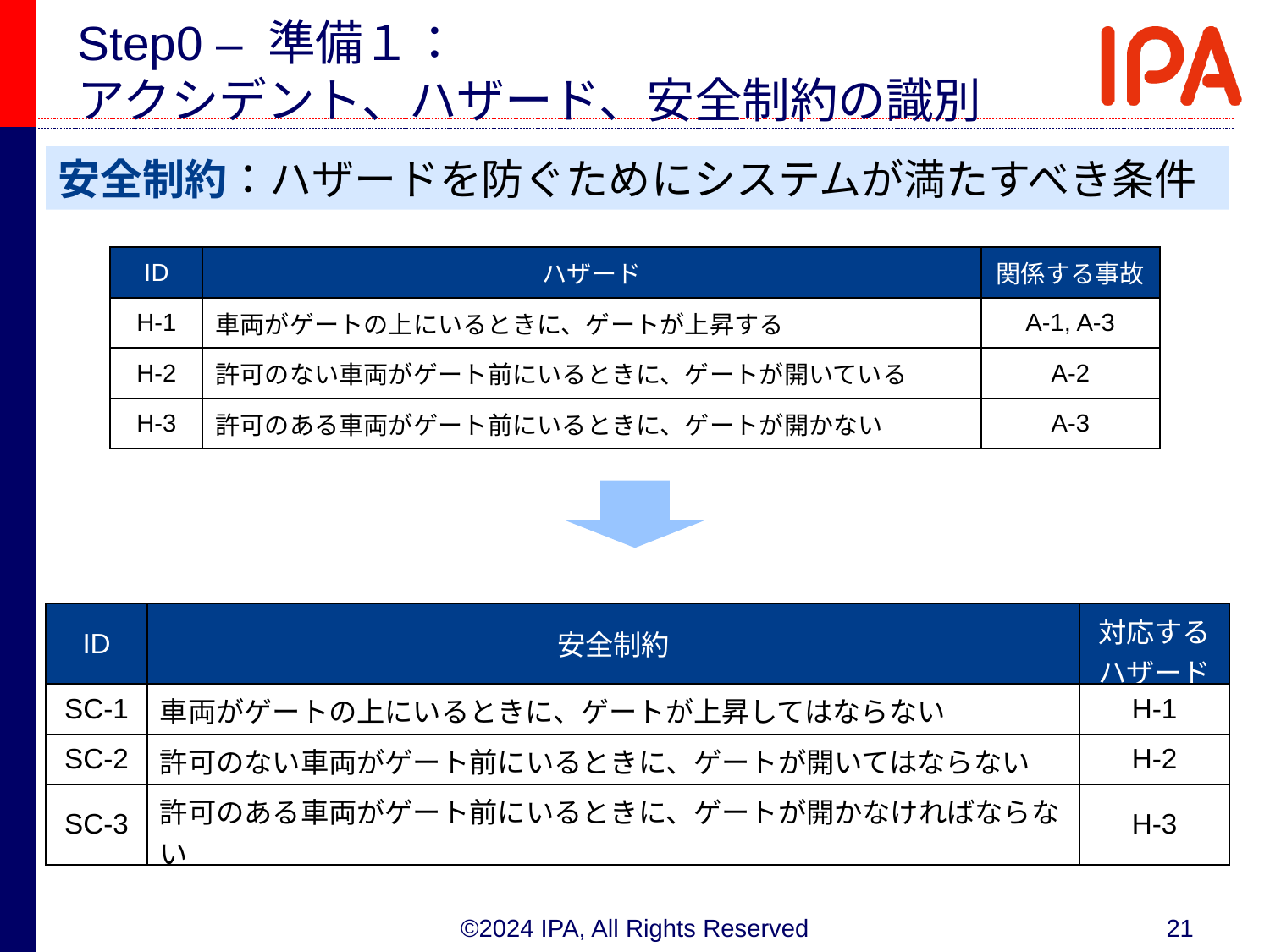

# Step0 – 準備１： アクシデント、ハザード、安全制約の識別
安全制約：ハザードを防ぐためにシステムが満たすべき条件
| ID | ハザード | 関係する事故 |
| --- | --- | --- |
| H-1 | 車両がゲートの上にいるときに、ゲートが上昇する | A-1, A-3 |
| H-2 | 許可のない車両がゲート前にいるときに、ゲートが開いている | A-2 |
| H-3 | 許可のある車両がゲート前にいるときに、ゲートが開かない | A-3 |

| ID | 安全制約 | 対応する ハザード |
| --- | --- | --- |
| SC-1 | 車両がゲートの上にいるときに、ゲートが上昇してはならない | H-1 |
| SC-2 | 許可のない車両がゲート前にいるときに、ゲートが開いてはならない | H-2 |
| SC-3 | 許可のある車両がゲート前にいるときに、ゲートが開かなければならない | H-3 |
©2024 IPA, All Rights Reserved
21